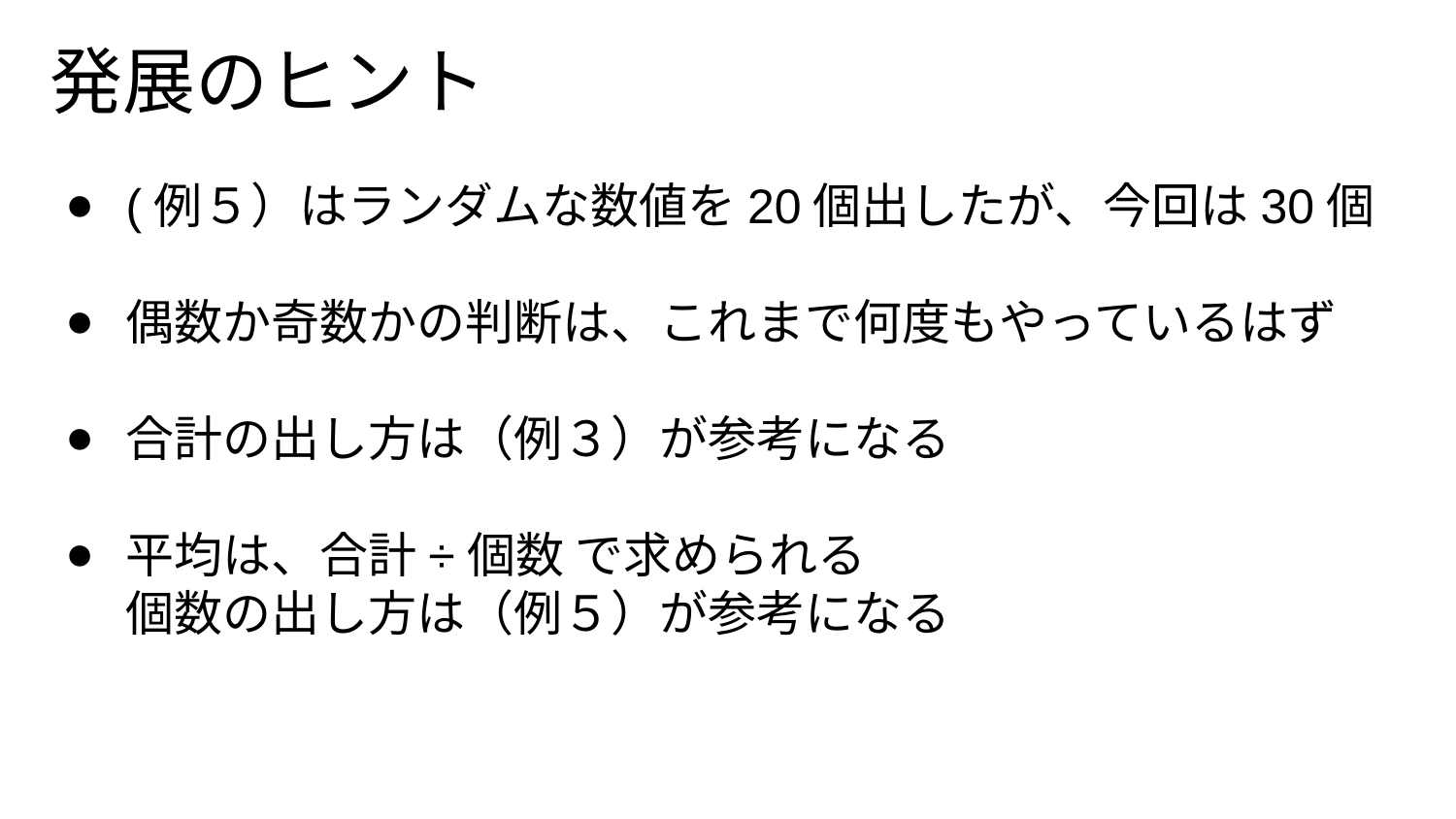

# 発展のヒント
(例５）はランダムな数値を20個出したが、今回は30個
偶数か奇数かの判断は、これまで何度もやっているはず
合計の出し方は（例３）が参考になる
平均は、合計÷個数 で求められる
個数の出し方は（例５）が参考になる